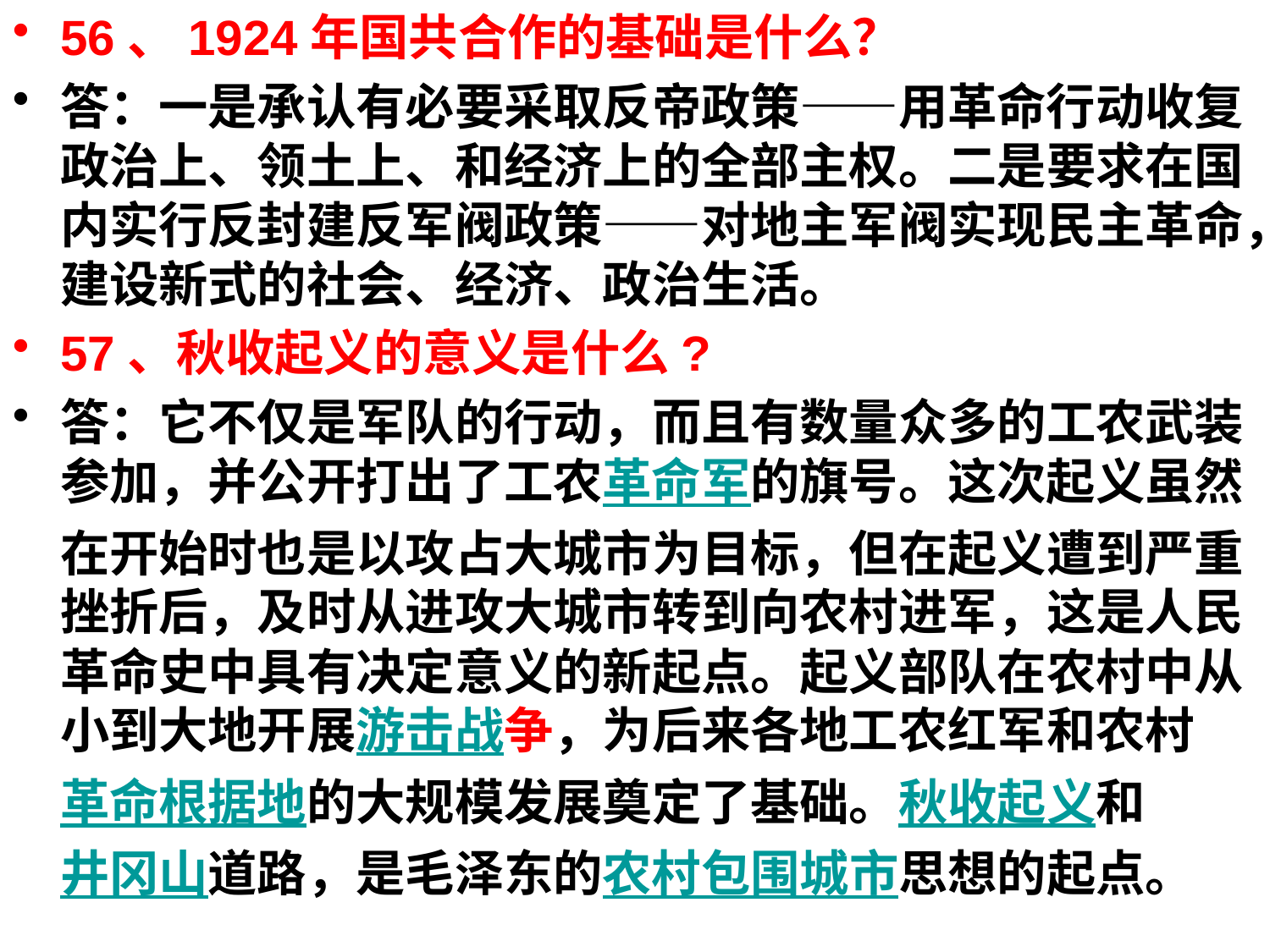

56、1924年国共合作的基础是什么？
答：一是承认有必要采取反帝政策——用革命行动收复政治上、领土上、和经济上的全部主权。二是要求在国内实行反封建反军阀政策——对地主军阀实现民主革命，建设新式的社会、经济、政治生活。
57、秋收起义的意义是什么?
答：它不仅是军队的行动，而且有数量众多的工农武装参加，并公开打出了工农革命军的旗号。这次起义虽然在开始时也是以攻占大城市为目标，但在起义遭到严重挫折后，及时从进攻大城市转到向农村进军，这是人民革命史中具有决定意义的新起点。起义部队在农村中从小到大地开展游击战争，为后来各地工农红军和农村革命根据地的大规模发展奠定了基础。秋收起义和井冈山道路，是毛泽东的农村包围城市思想的起点。
#